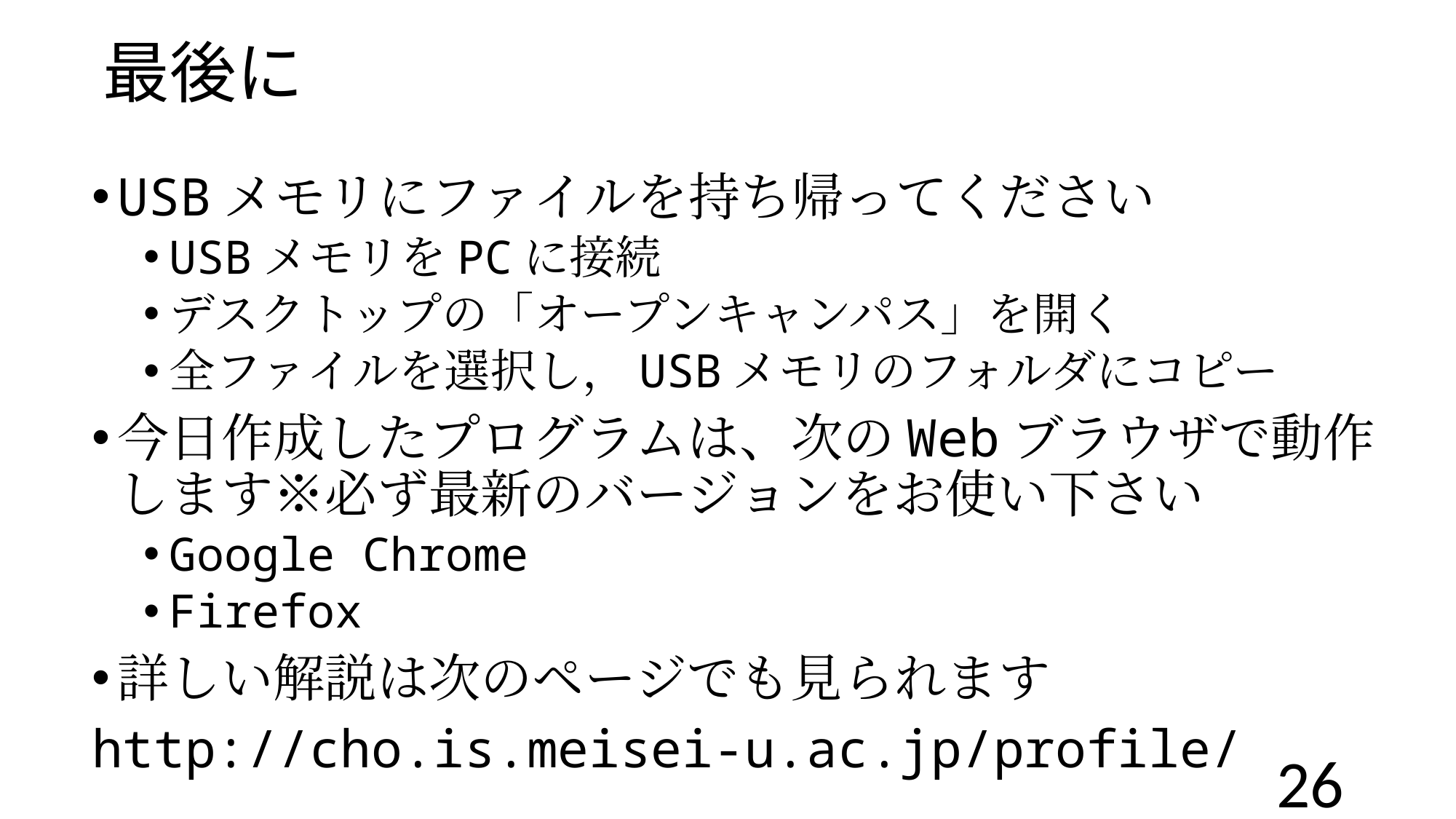

# 最後に
USBメモリにファイルを持ち帰ってください
USBメモリをPCに接続
デスクトップの「オープンキャンパス」を開く
全ファイルを選択し，USBメモリのフォルダにコピー
今日作成したプログラムは、次のWebブラウザで動作します※必ず最新のバージョンをお使い下さい
Google Chrome
Firefox
詳しい解説は次のページでも見られます
http://cho.is.meisei-u.ac.jp/profile/
26